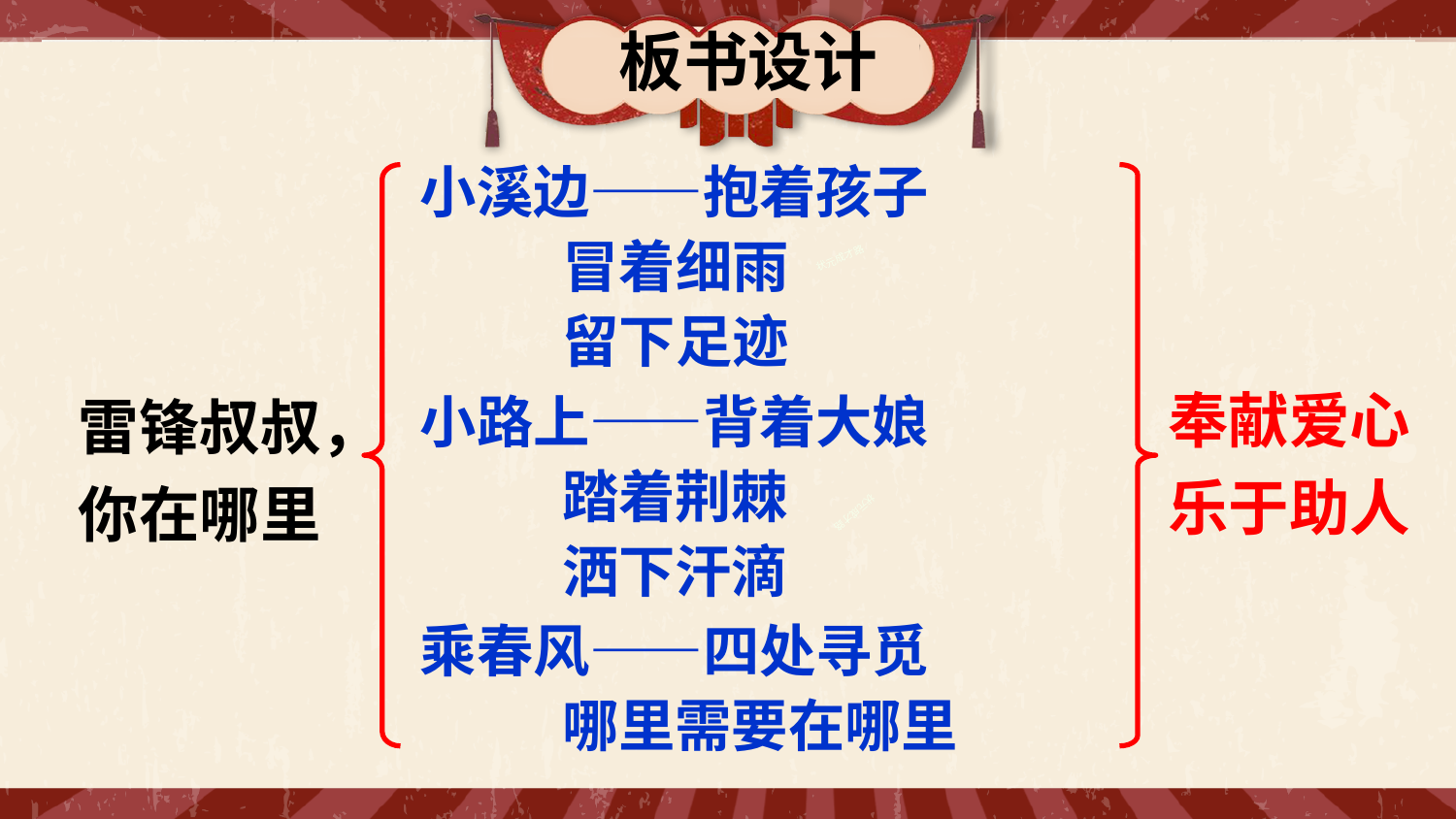

板书设计
小溪边——抱着孩子
          冒着细雨
          留下足迹

状元成才路
奉献爱心乐于助人
雷锋叔叔，你在哪里
小路上——背着大娘
          踏着荆棘
          洒下汗滴
状元成才路
乘春风——四处寻觅
          哪里需要在哪里